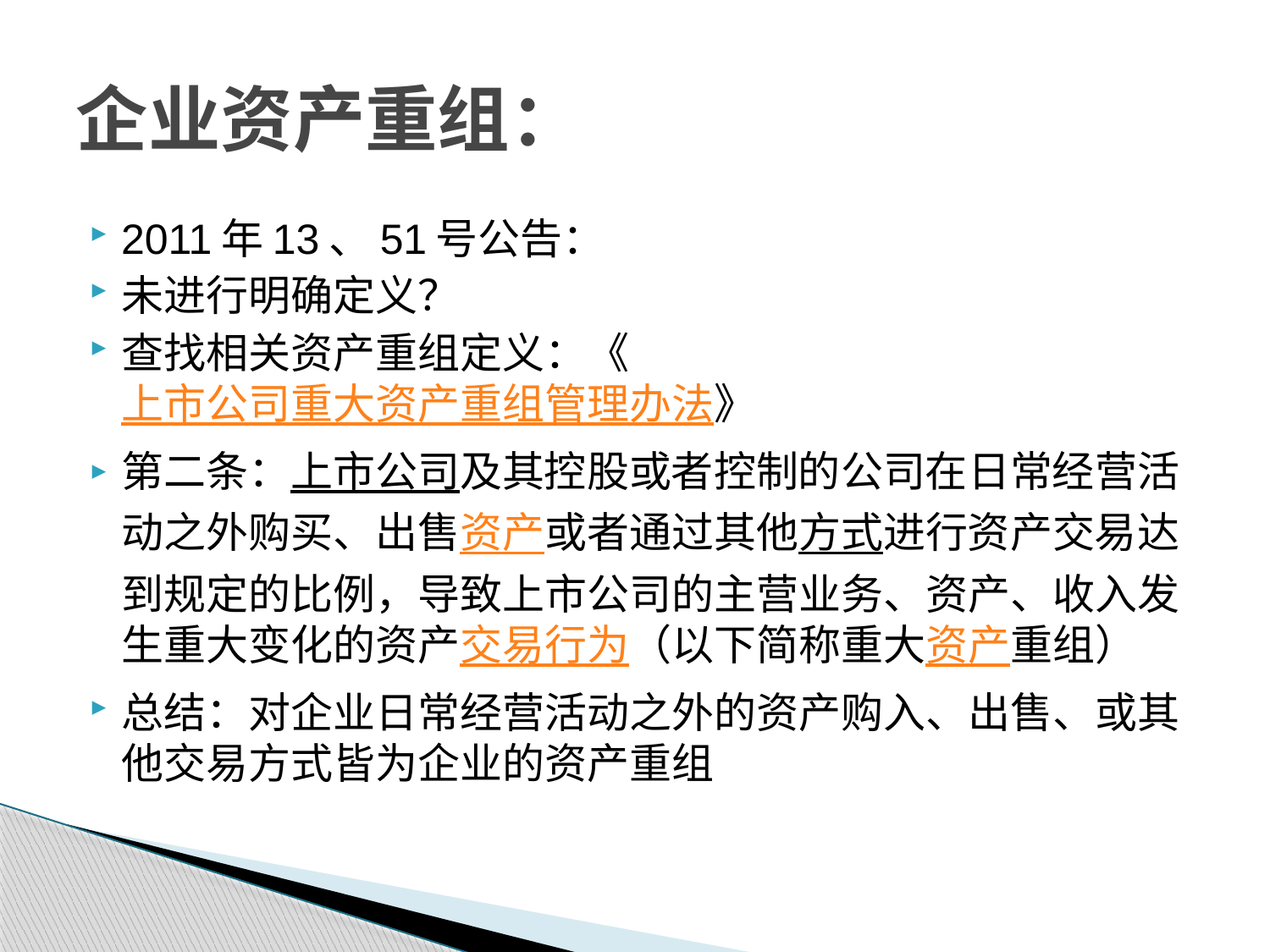

# 企业资产重组：
2011年13、51号公告：
未进行明确定义？
查找相关资产重组定义：《上市公司重大资产重组管理办法》
第二条：上市公司及其控股或者控制的公司在日常经营活动之外购买、出售资产或者通过其他方式进行资产交易达到规定的比例，导致上市公司的主营业务、资产、收入发生重大变化的资产交易行为（以下简称重大资产重组）
总结：对企业日常经营活动之外的资产购入、出售、或其他交易方式皆为企业的资产重组